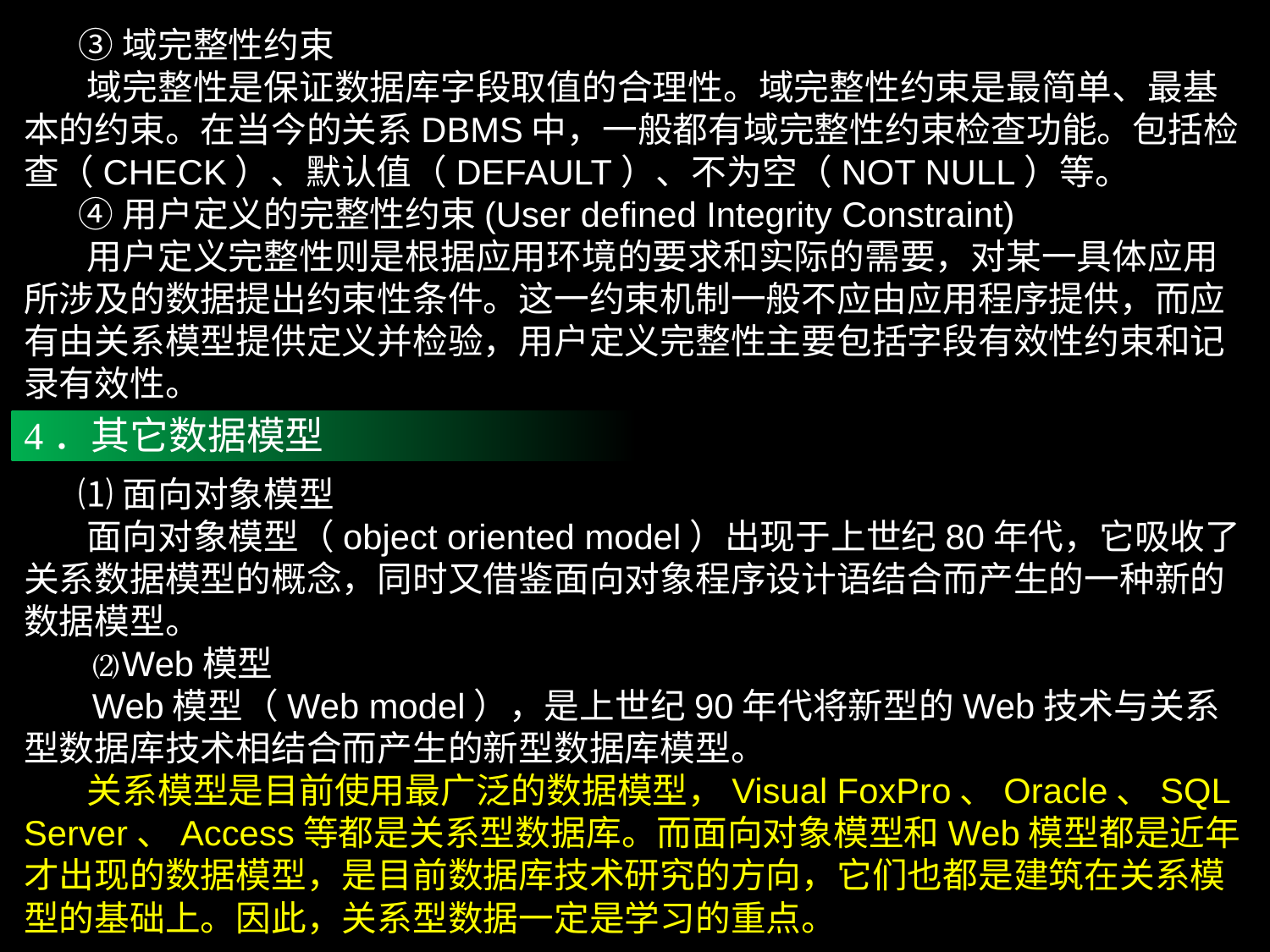

③域完整性约束
       域完整性是保证数据库字段取值的合理性。域完整性约束是最简单、最基本的约束。在当今的关系DBMS中，一般都有域完整性约束检查功能。包括检查（CHECK）、默认值（DEFAULT）、不为空（NOT NULL）等。
       ④用户定义的完整性约束(User defined Integrity Constraint)
       用户定义完整性则是根据应用环境的要求和实际的需要，对某一具体应用所涉及的数据提出约束性条件。这一约束机制一般不应由应用程序提供，而应有由关系模型提供定义并检验，用户定义完整性主要包括字段有效性约束和记录有效性。
4．其它数据模型
       ⑴面向对象模型
       面向对象模型（object oriented model）出现于上世纪80年代，它吸收了关系数据模型的概念，同时又借鉴面向对象程序设计语结合而产生的一种新的数据模型。
       ⑵Web模型
       Web模型（Web model），是上世纪90年代将新型的Web技术与关系型数据库技术相结合而产生的新型数据库模型。
       关系模型是目前使用最广泛的数据模型，Visual FoxPro、Oracle、SQL Server、Access等都是关系型数据库。而面向对象模型和Web模型都是近年才出现的数据模型，是目前数据库技术研究的方向，它们也都是建筑在关系模型的基础上。因此，关系型数据一定是学习的重点。